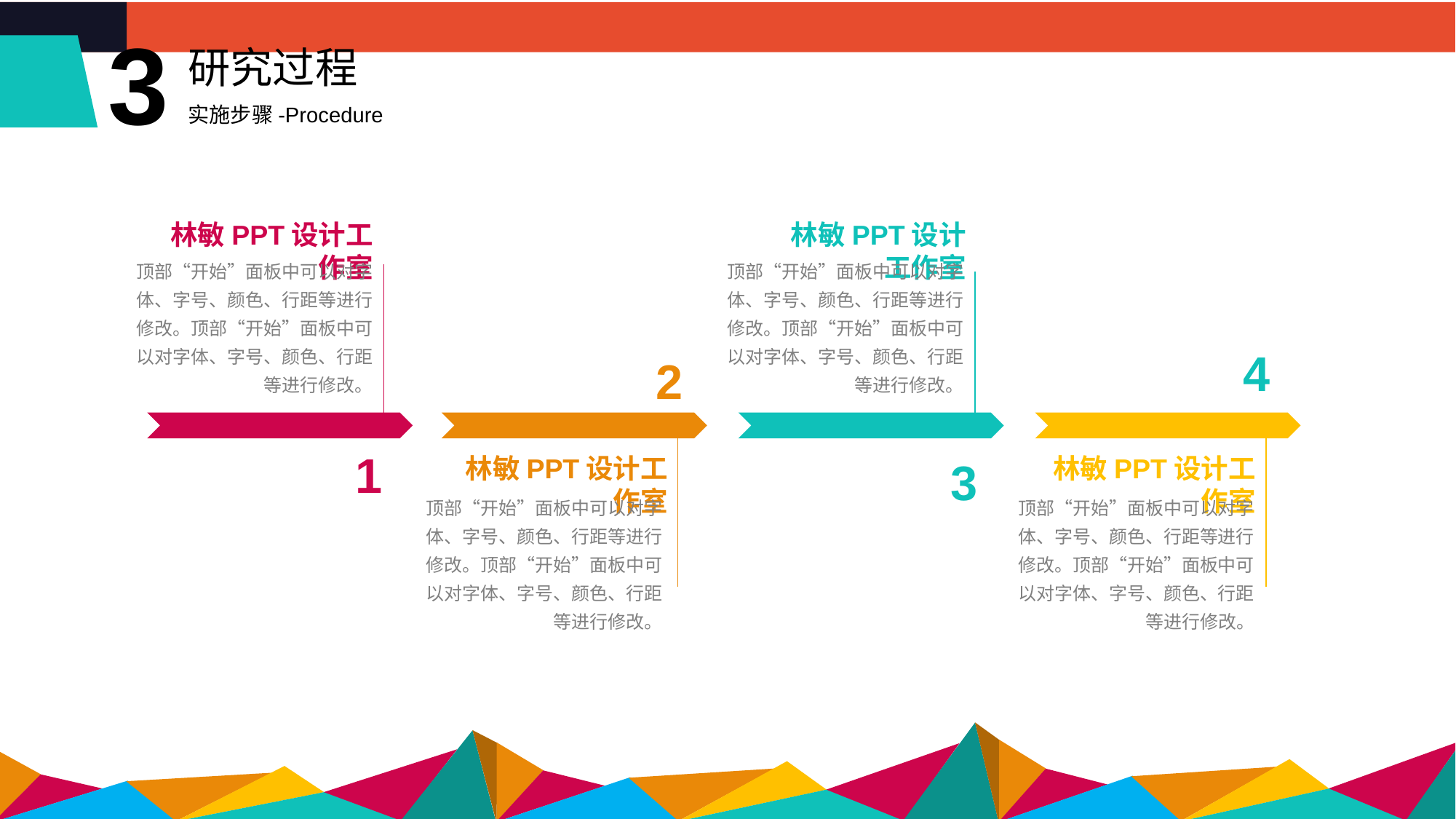

3

研究过程
实施步骤-Procedure
林敏PPT设计工作室
林敏PPT设计工作室
顶部“开始”面板中可以对字体、字号、颜色、行距等进行修改。顶部“开始”面板中可以对字体、字号、颜色、行距等进行修改。

顶部“开始”面板中可以对字体、字号、颜色、行距等进行修改。顶部“开始”面板中可以对字体、字号、颜色、行距等进行修改。

4
2

1
林敏PPT设计工作室
林敏PPT设计工作室
3
顶部“开始”面板中可以对字体、字号、颜色、行距等进行修改。顶部“开始”面板中可以对字体、字号、颜色、行距等进行修改。

顶部“开始”面板中可以对字体、字号、颜色、行距等进行修改。顶部“开始”面板中可以对字体、字号、颜色、行距等进行修改。